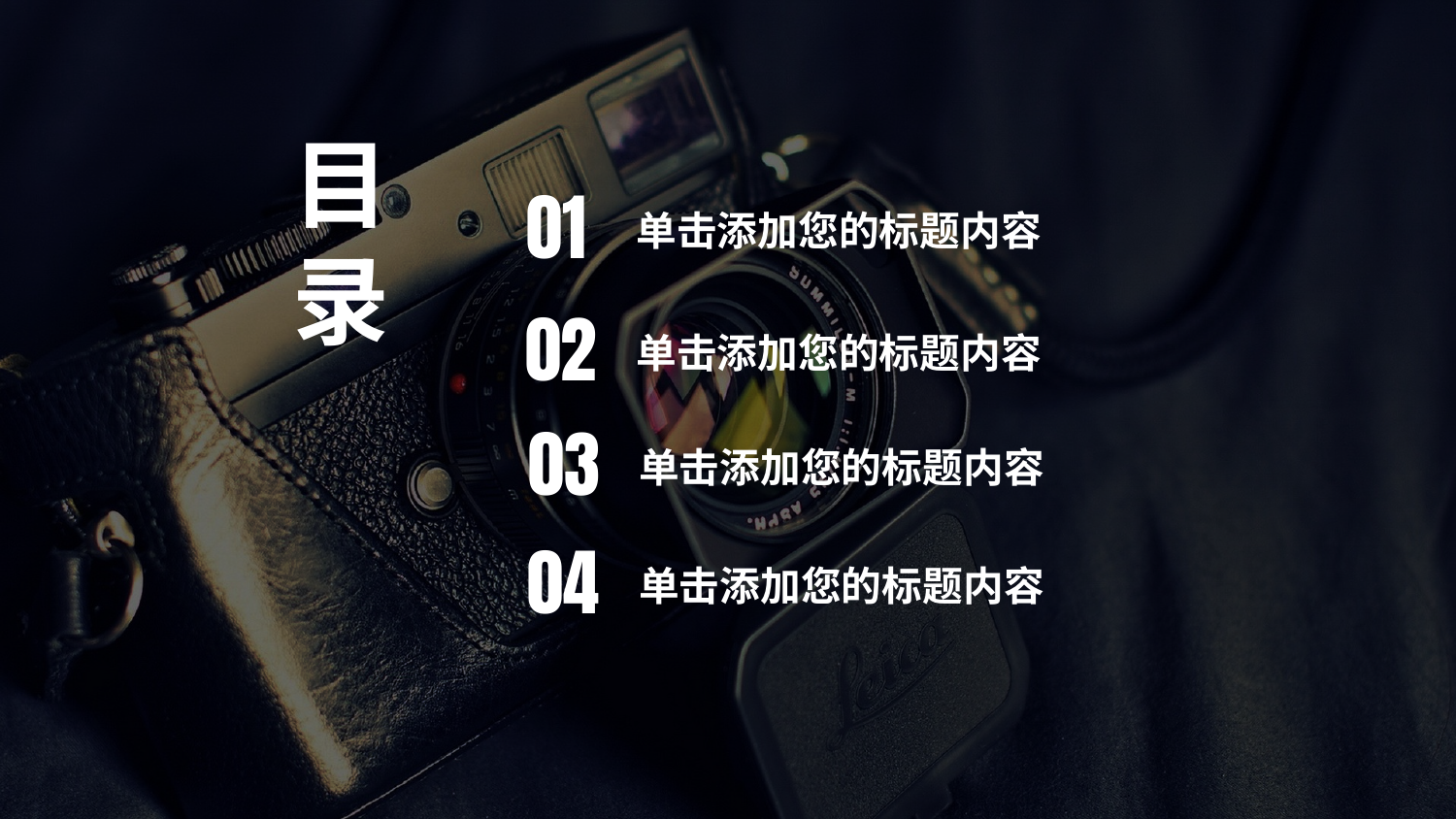

目
录
01
单击添加您的标题内容
02
单击添加您的标题内容
03
单击添加您的标题内容
04
单击添加您的标题内容